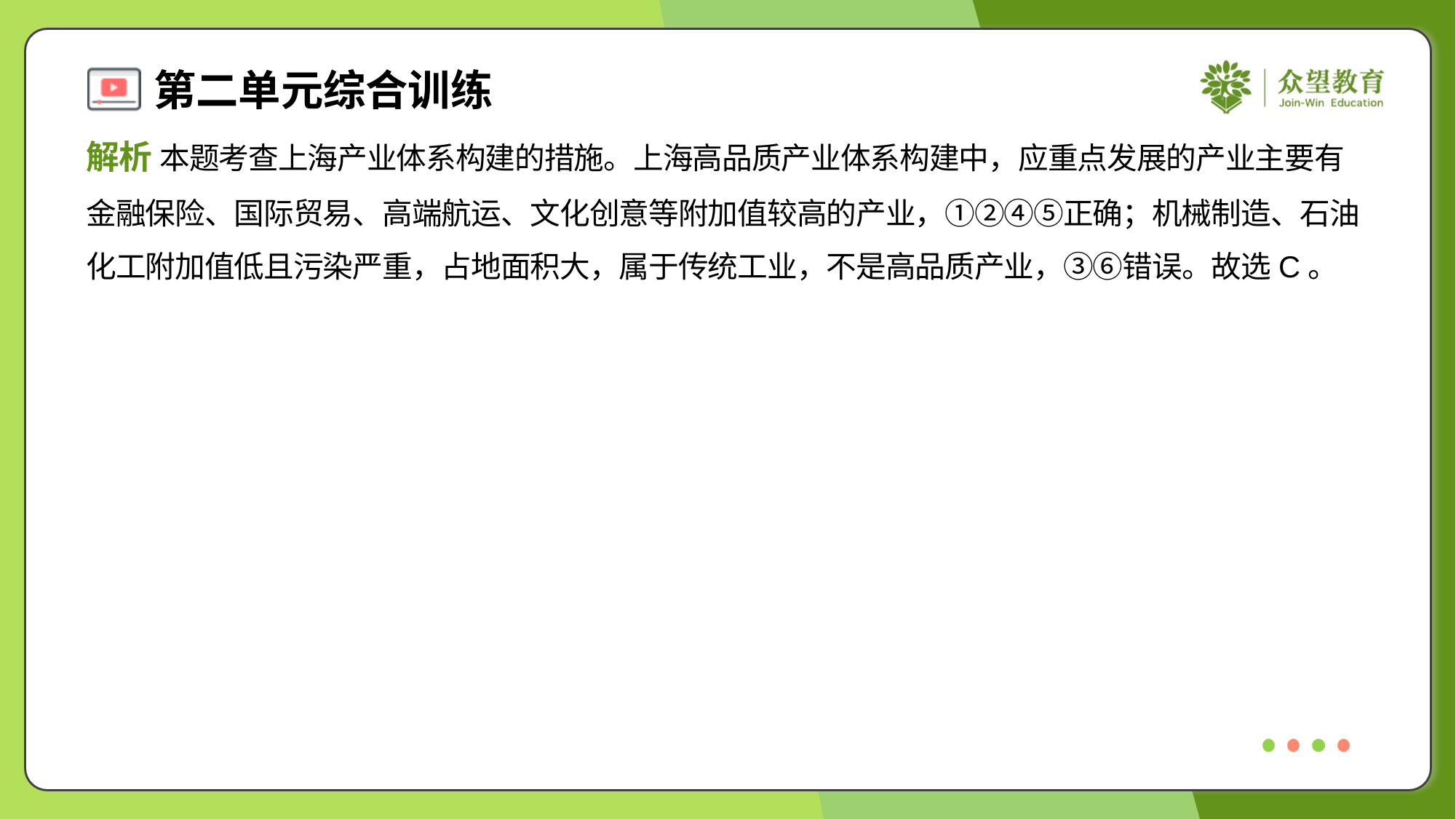

解析 本题考查上海产业体系构建的措施。上海高品质产业体系构建中，应重点发展的产业主要有
金融保险、国际贸易、高端航运、文化创意等附加值较高的产业，①②④⑤正确；机械制造、石油
化工附加值低且污染严重，占地面积大，属于传统工业，不是高品质产业，③⑥错误。故选C。